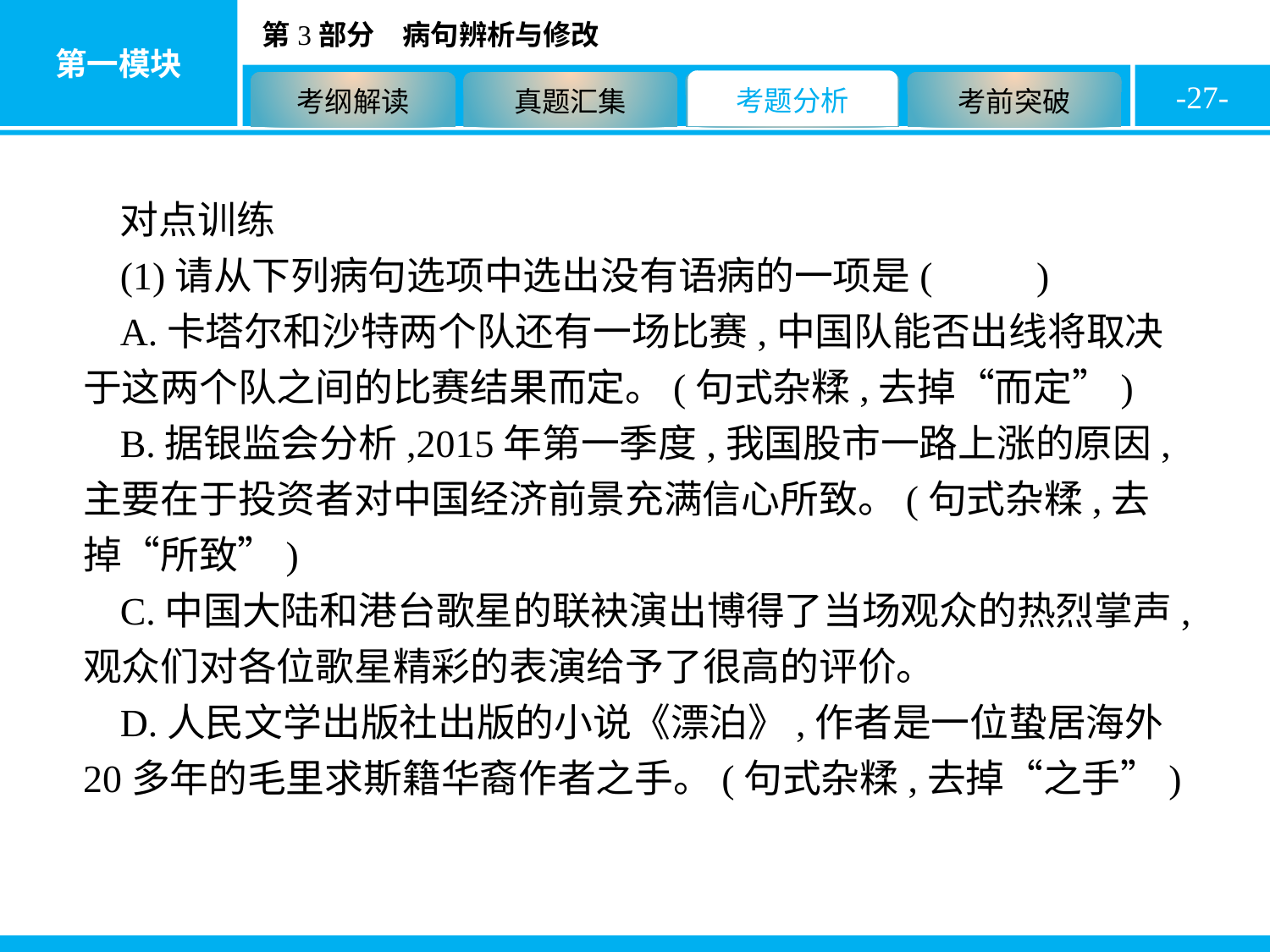

-27-
对点训练
(1)请从下列病句选项中选出没有语病的一项是(    C    )
A.卡塔尔和沙特两个队还有一场比赛,中国队能否出线将取决于这两个队之间的比赛结果而定。(句式杂糅,去掉“而定”)
B.据银监会分析,2015年第一季度,我国股市一路上涨的原因,主要在于投资者对中国经济前景充满信心所致。(句式杂糅,去掉“所致”)
C.中国大陆和港台歌星的联袂演出博得了当场观众的热烈掌声,观众们对各位歌星精彩的表演给予了很高的评价。
D.人民文学出版社出版的小说《漂泊》,作者是一位蛰居海外20多年的毛里求斯籍华裔作者之手。(句式杂糅,去掉“之手”)